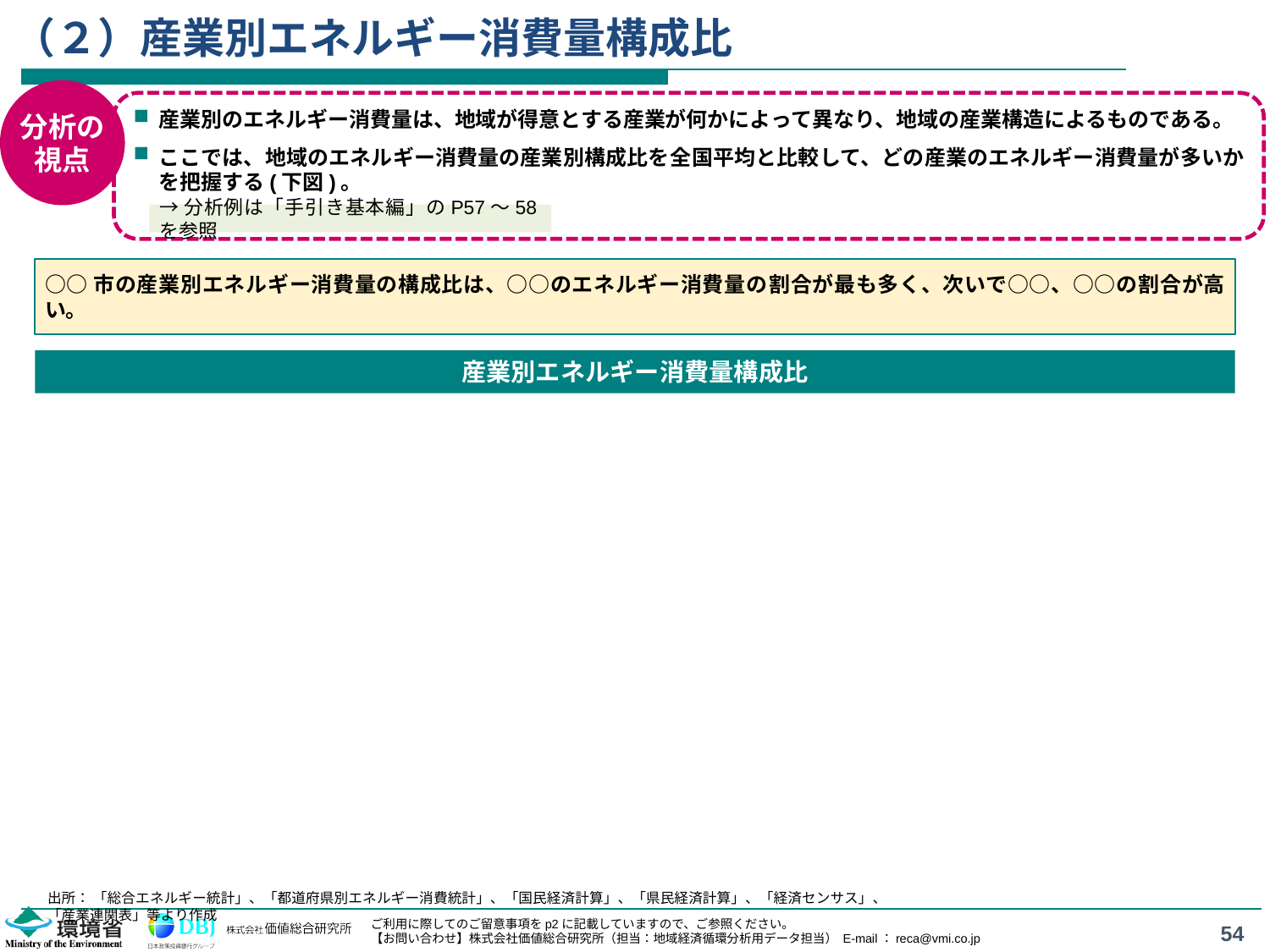

# （２）産業別エネルギー消費量構成比
分析の
視点
産業別のエネルギー消費量は、地域が得意とする産業が何かによって異なり、地域の産業構造によるものである。
ここでは、地域のエネルギー消費量の産業別構成比を全国平均と比較して、どの産業のエネルギー消費量が多いかを把握する(下図)。
→分析例は「手引き基本編」のP57～58を参照
○○市の産業別エネルギー消費量の構成比は、○○のエネルギー消費量の割合が最も多く、次いで○○、○○の割合が高い。
産業別エネルギー消費量構成比
出所： 「総合エネルギー統計」、「都道府県別エネルギー消費統計」、「国民経済計算」、「県民経済計算」、「経済センサス」、「産業連関表」等より作成
54